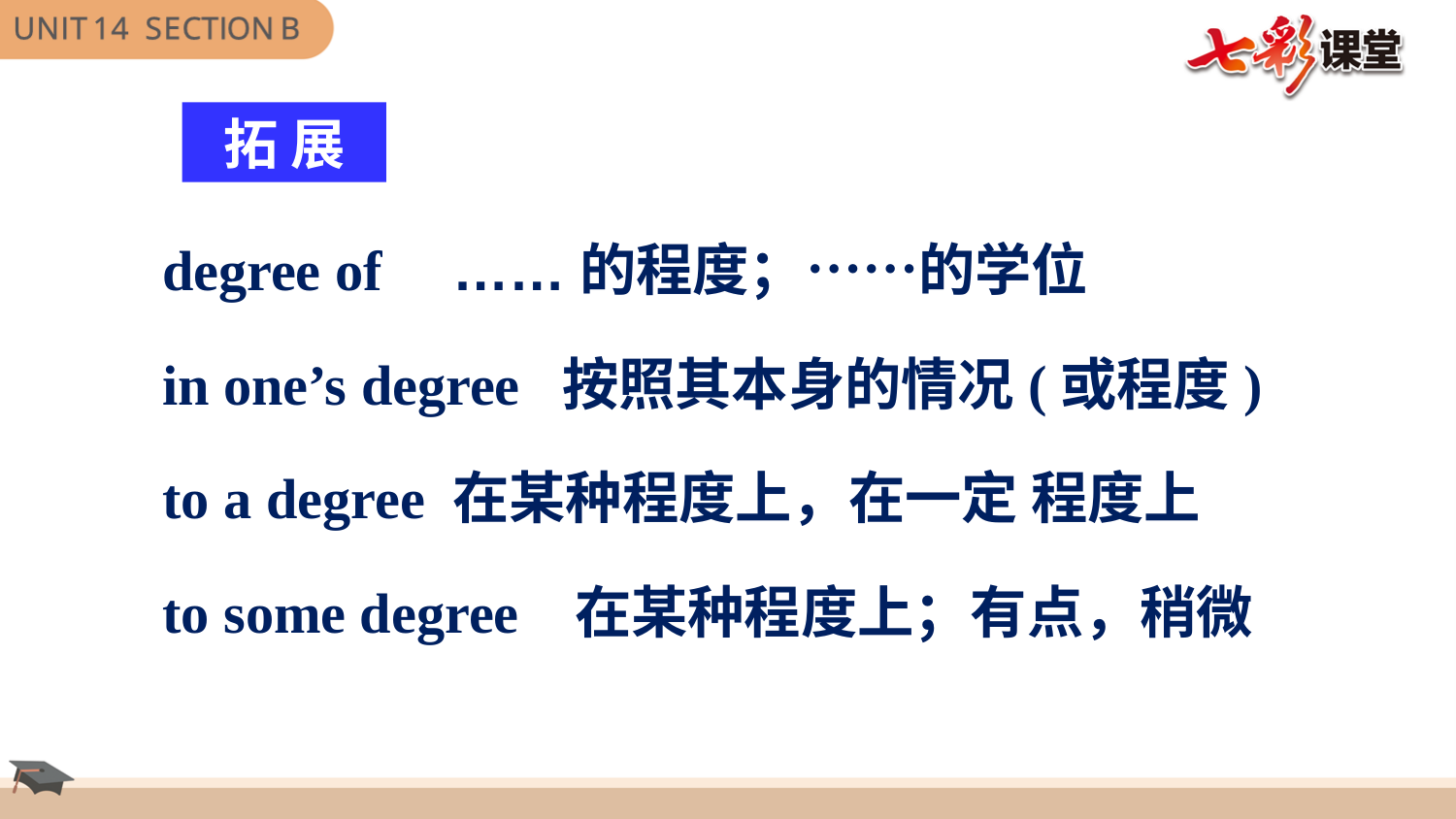

拓 展
degree of     ……的程度；……的学位
in one’s degree  按照其本身的情况(或程度)
to a degree 在某种程度上，在一定 程度上
to some degree   在某种程度上；有点，稍微